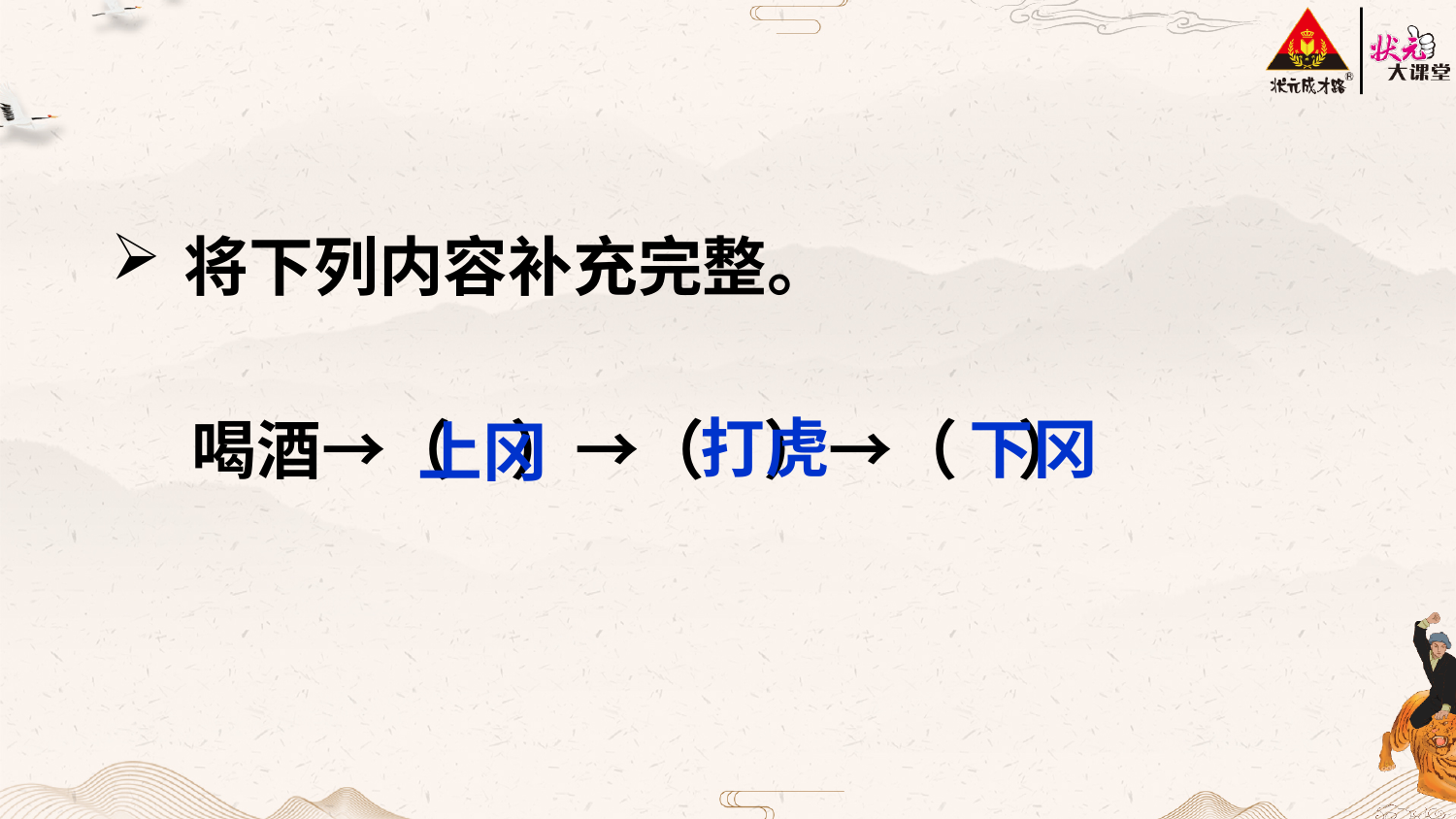

将下列内容补充完整。
打虎
下冈
喝酒→（    ）→（    ）→（    ）
上冈